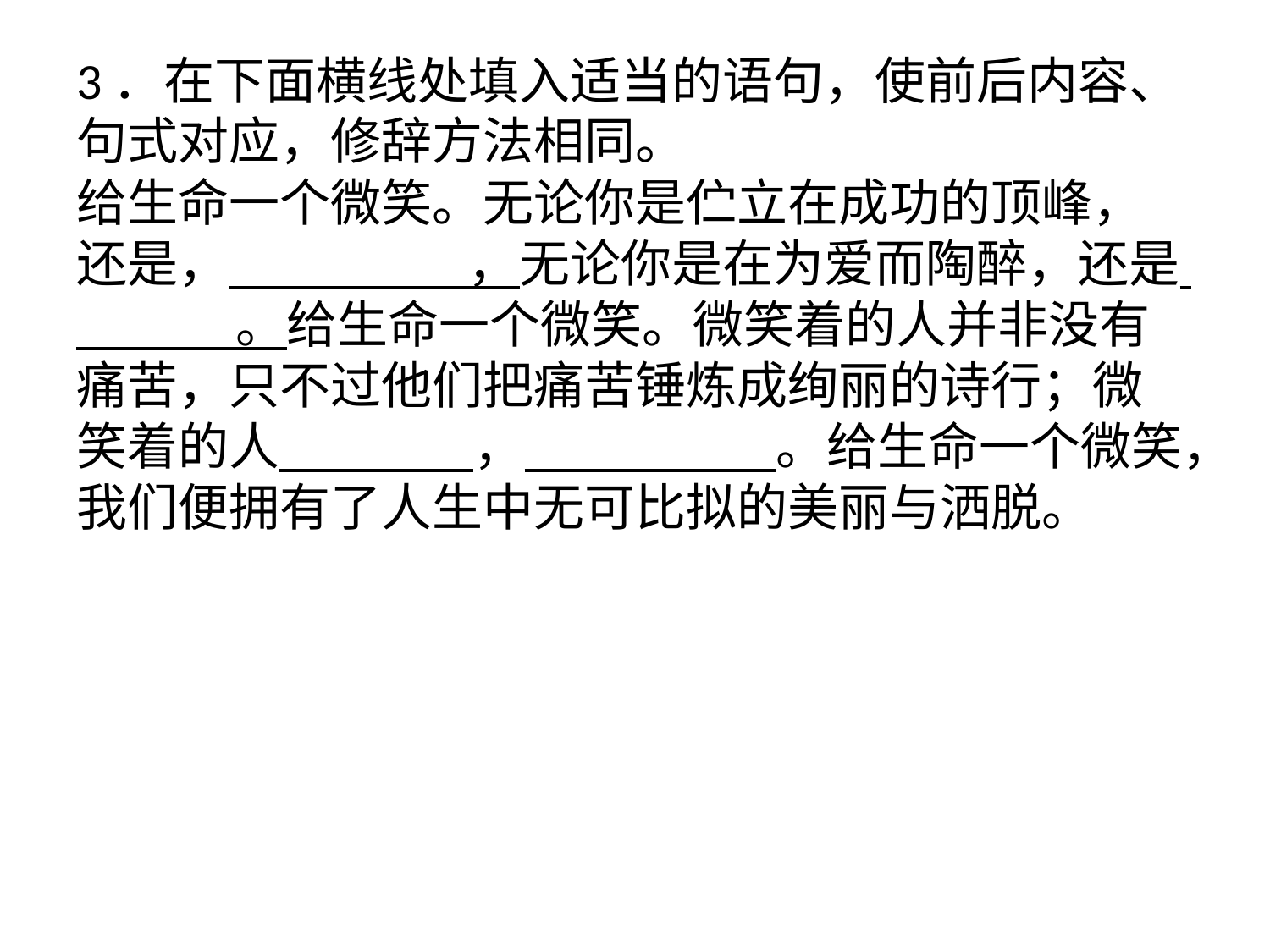

# 3．在下面横线处填入适当的语句，使前后内容、句式对应，修辞方法相同。 给生命一个微笑。无论你是伫立在成功的顶峰，还是，                     ，无论你是在为爱而陶醉，还是                。给生命一个微笑。微笑着的人并非没有痛苦，只不过他们把痛苦锤炼成绚丽的诗行；微笑着的人                 ，                      。给生命一个微笑，我们便拥有了人生中无可比拟的美丽与洒脱。